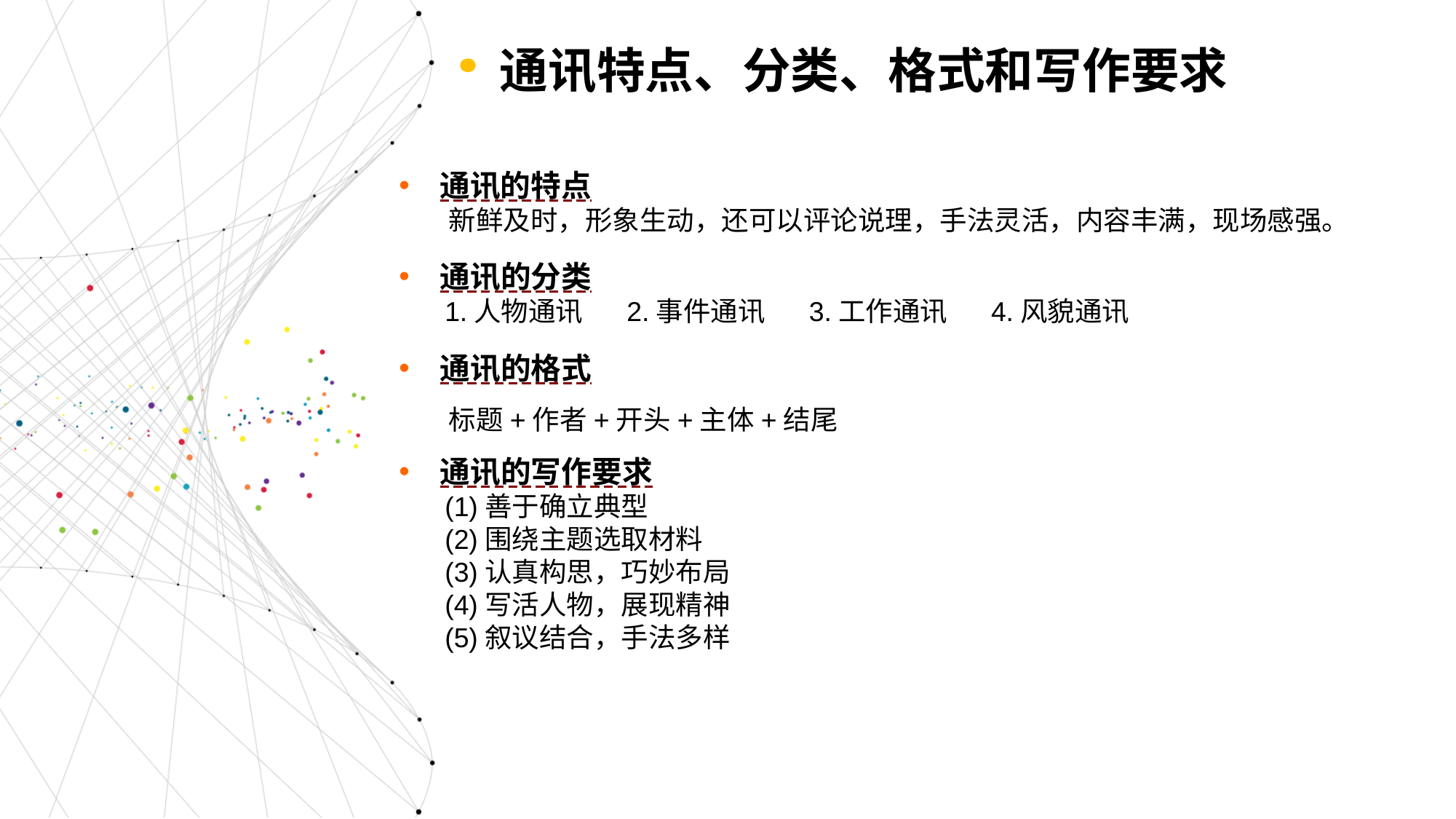

通讯特点、分类、格式和写作要求

通讯的特点
       新鲜及时，形象生动，还可以评论说理，手法灵活，内容丰满，现场感强。
通讯的分类
      1.人物通讯      2.事件通讯      3.工作通讯      4.风貌通讯
通讯的格式
       标题+作者+开头+主体+结尾
通讯的写作要求
      (1)善于确立典型
      (2)围绕主题选取材料
      (3)认真构思，巧妙布局
      (4)写活人物，展现精神
      (5)叙议结合，手法多样